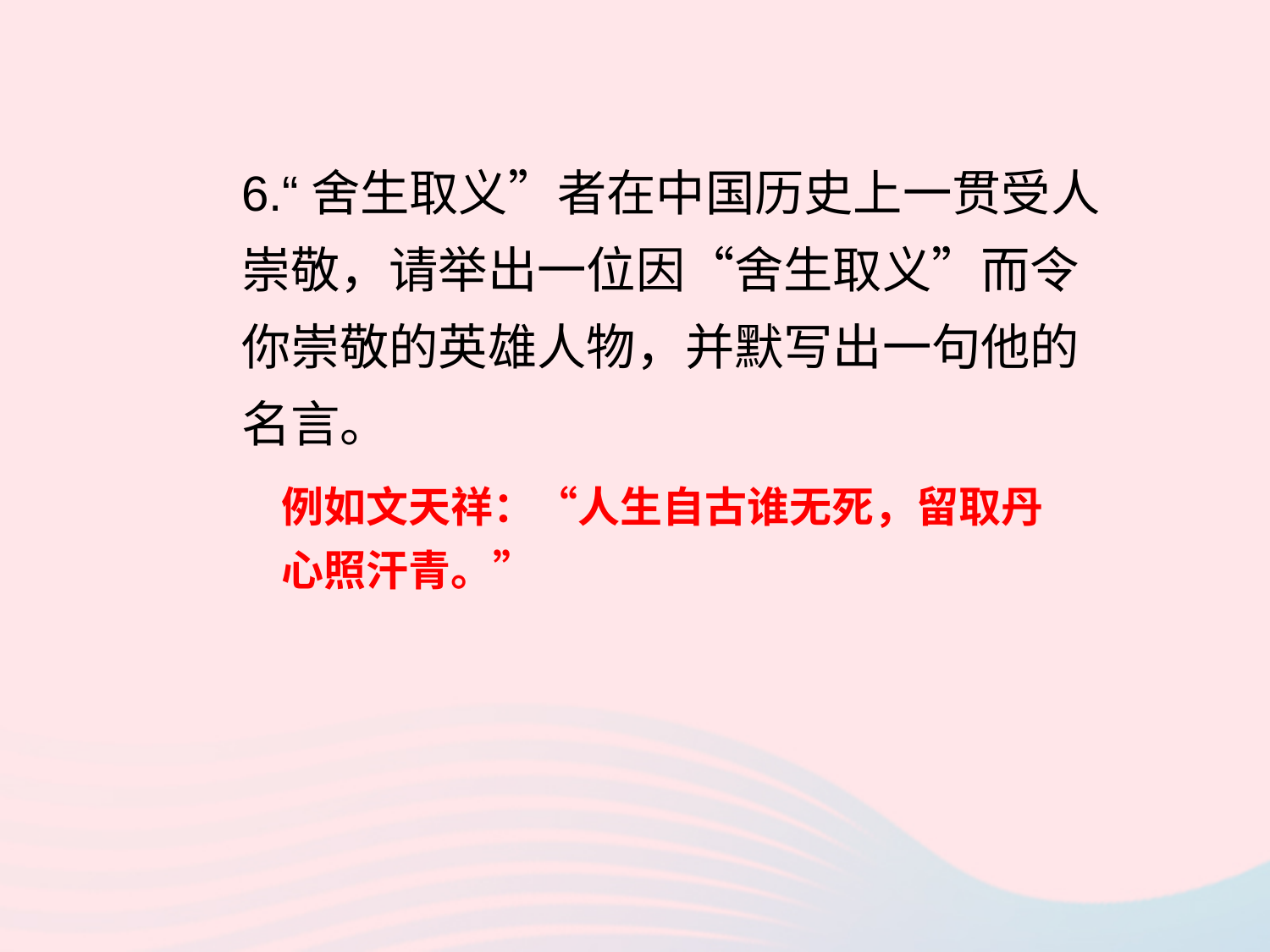

6.“舍生取义”者在中国历史上一贯受人崇敬，请举出一位因“舍生取义”而令你崇敬的英雄人物，并默写出一句他的名言。
例如文天祥：“人生自古谁无死，留取丹心照汗青。”